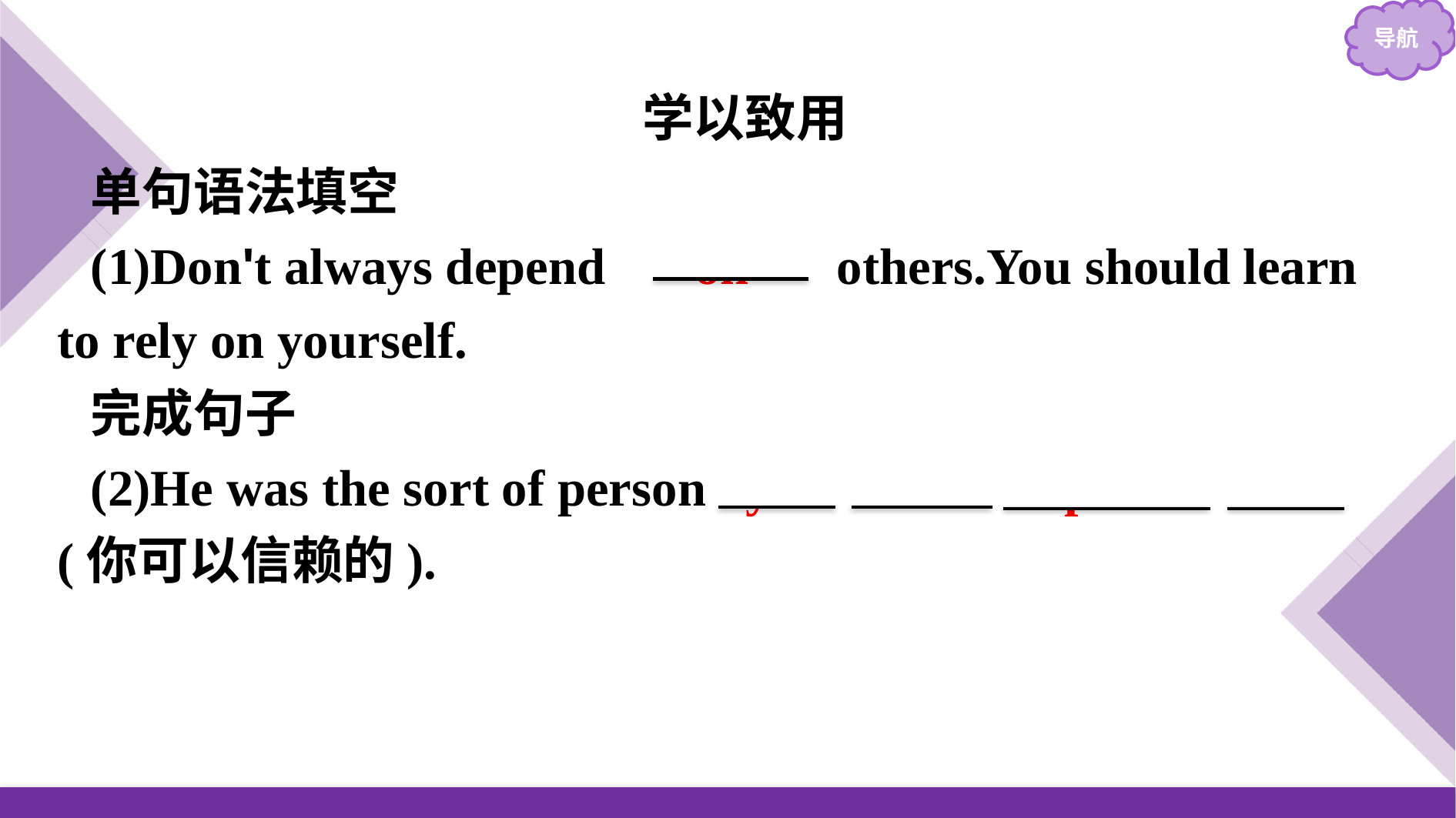

学以致用
单句语法填空
(1)Don't always depend 　on　 others.You should learn to rely on yourself.
完成句子
(2)He was the sort of person   you  could   depend 　on　(你可以信赖的).